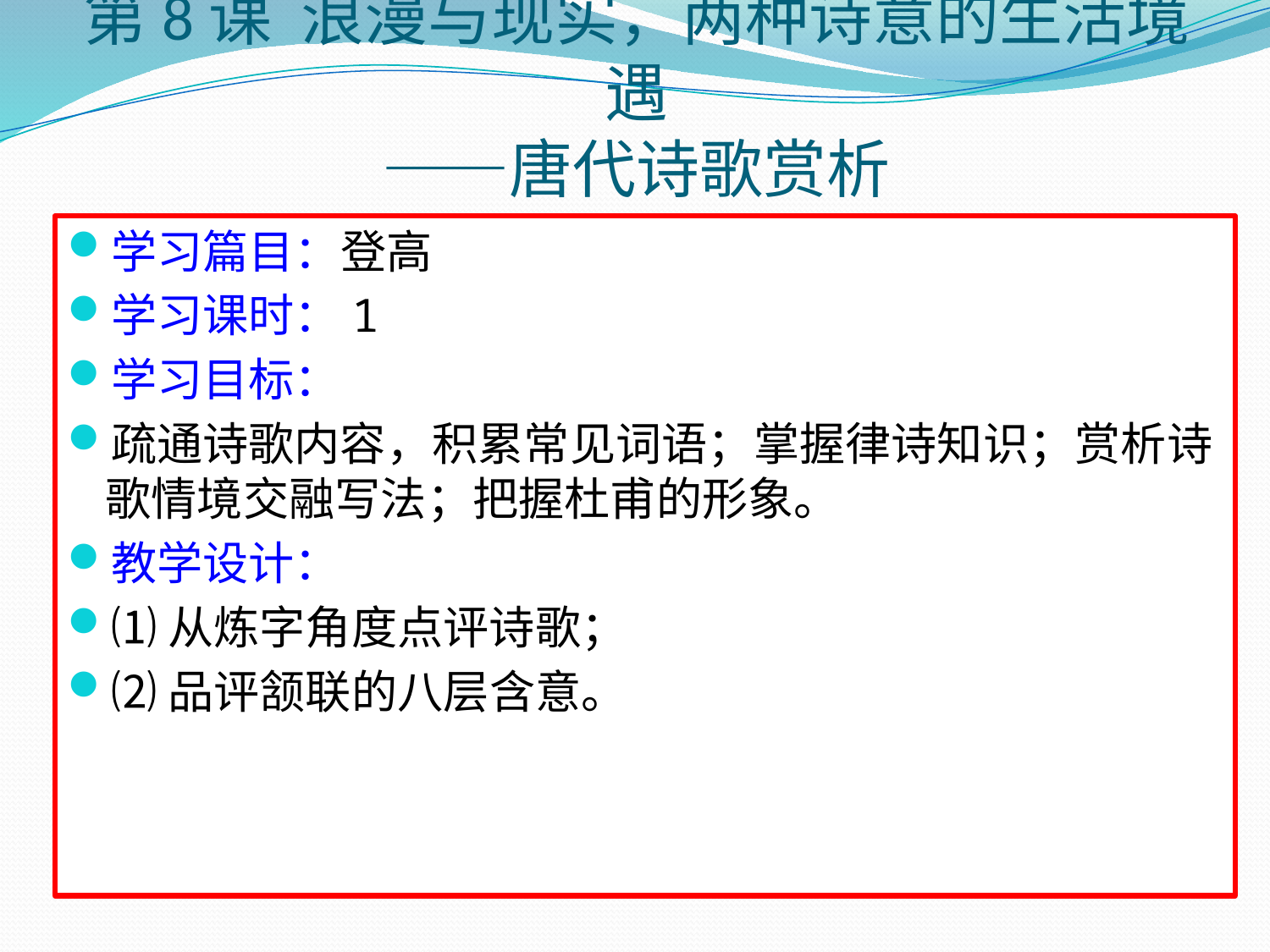

# 第8课  浪漫与现实，两种诗意的生活境遇 ——唐代诗歌赏析
学习篇目：登高
学习课时：1
学习目标：
疏通诗歌内容，积累常见词语；掌握律诗知识；赏析诗歌情境交融写法；把握杜甫的形象。
教学设计：
⑴从炼字角度点评诗歌；
⑵品评颔联的八层含意。